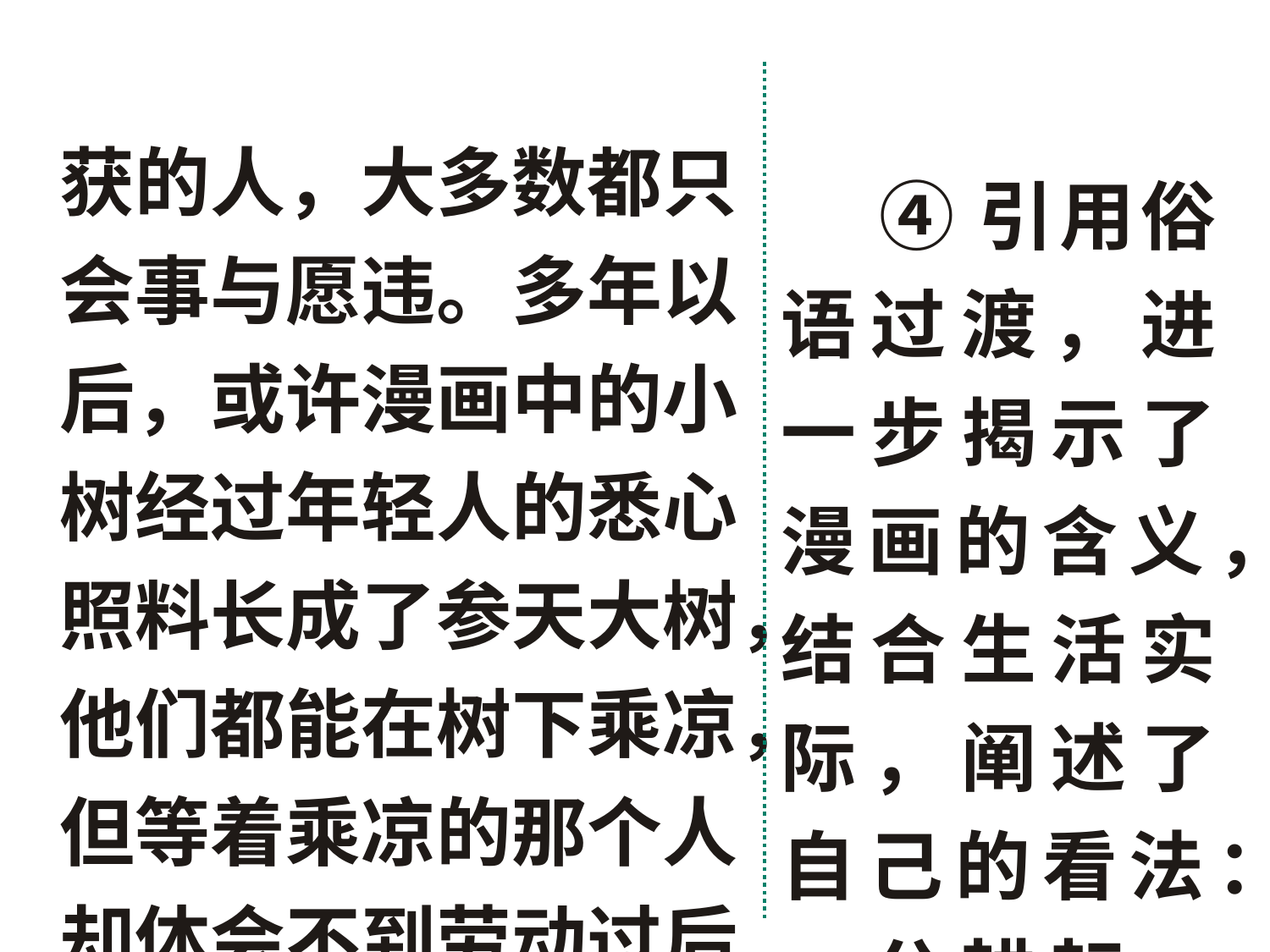

获的人，大多数都只会事与愿违。多年以后，或许漫画中的小树经过年轻人的悉心照料长成了参天大树，他们都能在树下乘凉，但等着乘凉的那个人却体会不到劳动过后取得收获的快乐④。
    ④引用俗语过渡，进一步揭示了漫画的含义，结合生活实际，阐述了自己的看法：一分耕耘，一分收获。